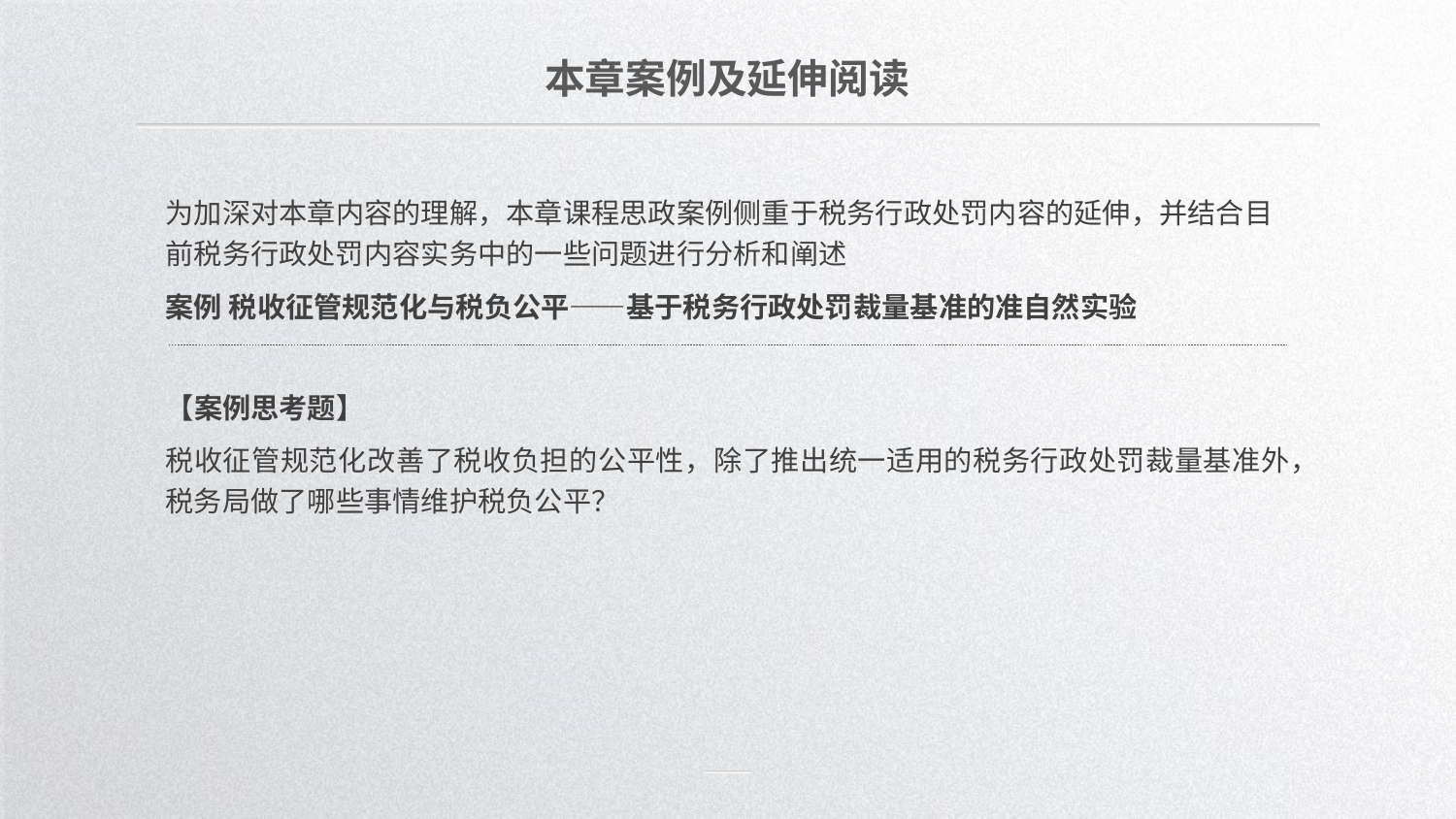

本章案例及延伸阅读
为加深对本章内容的理解，本章课程思政案例侧重于税务行政处罚内容的延伸，并结合目前税务行政处罚内容实务中的一些问题进行分析和阐述
案例 税收征管规范化与税负公平——基于税务行政处罚裁量基准的准自然实验
【案例思考题】
税收征管规范化改善了税收负担的公平性，除了推出统一适用的税务行政处罚裁量基准外，税务局做了哪些事情维护税负公平？